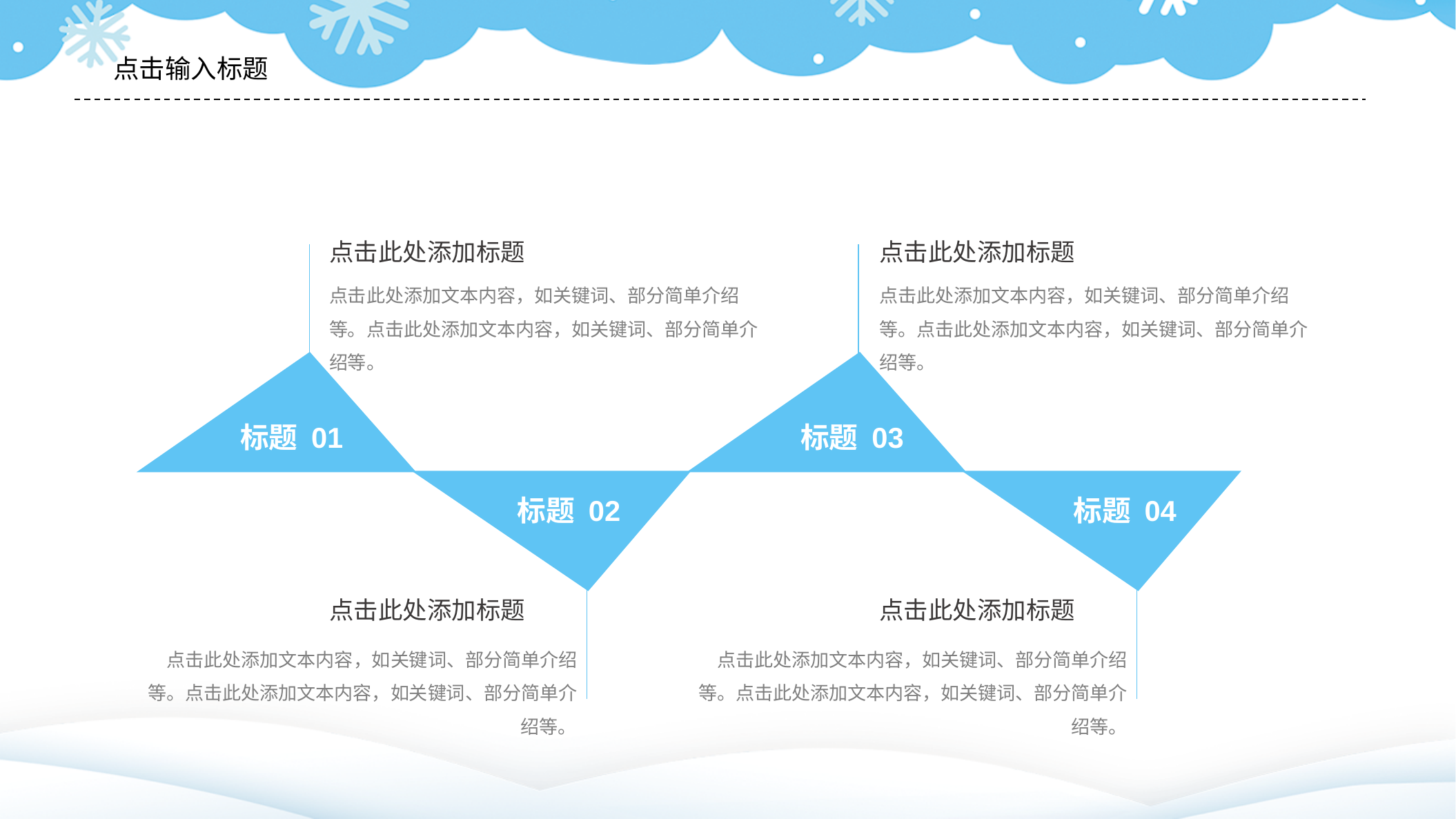

点击此处添加标题
点击此处添加标题
点击此处添加文本内容，如关键词、部分简单介绍等。点击此处添加文本内容，如关键词、部分简单介绍等。
点击此处添加文本内容，如关键词、部分简单介绍等。点击此处添加文本内容，如关键词、部分简单介绍等。

标题 01
标题 03

标题 02
标题 04
点击此处添加标题
点击此处添加标题
点击此处添加文本内容，如关键词、部分简单介绍等。点击此处添加文本内容，如关键词、部分简单介绍等。
点击此处添加文本内容，如关键词、部分简单介绍等。点击此处添加文本内容，如关键词、部分简单介绍等。